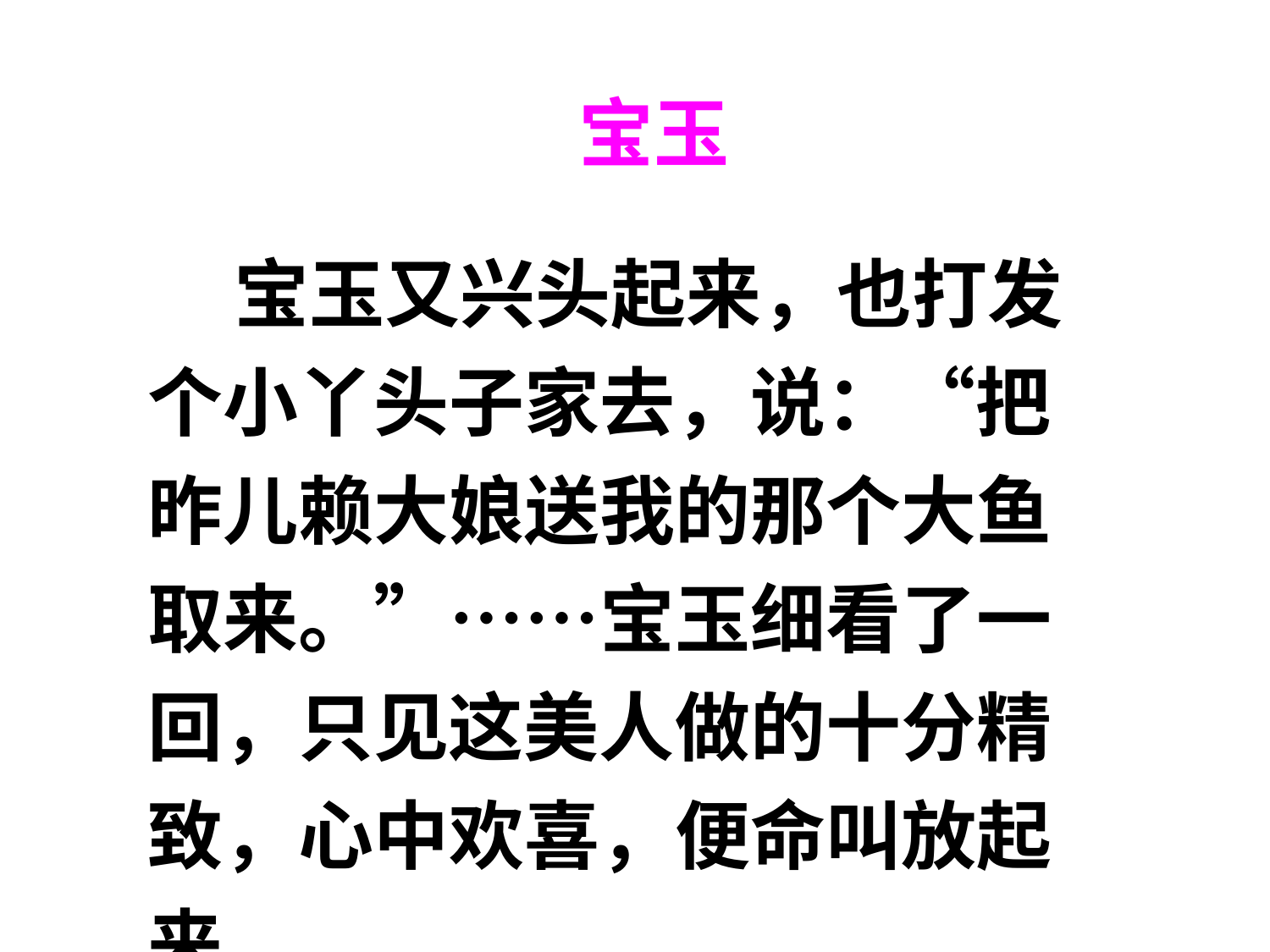

宝玉
    宝玉又兴头起来，也打发个小丫头子家去，说：“把昨儿赖大娘送我的那个大鱼取来。”……宝玉细看了一回，只见这美人做的十分精致，心中欢喜，便命叫放起来。